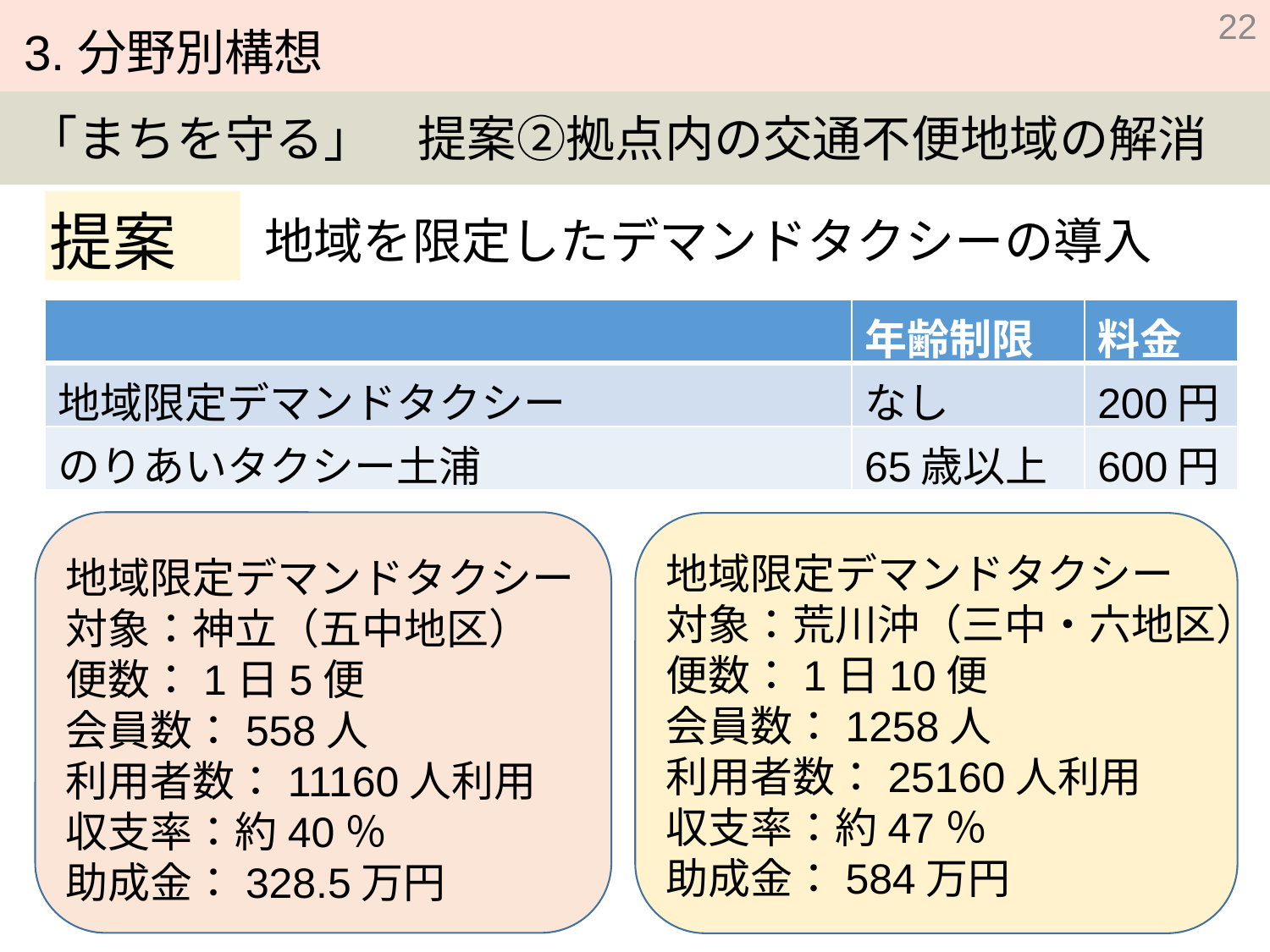

提案
地域を限定したデマンドタクシーの導入
|  | 年齢制限 | 料金 |
| --- | --- | --- |
| 地域限定デマンドタクシー | なし | 200円 |
| のりあいタクシー土浦 | 65歳以上 | 600円 |

地域限定デマンドタクシー
対象：荒川沖（三中・六地区）
便数：1日10便
会員数：1258人
利用者数：25160人利用
収支率：約47％
助成金：584万円

地域限定デマンドタクシー
対象：神立（五中地区）
便数：1日5便
会員数：558人
利用者数：11160人利用
収支率：約40％
助成金：328.5万円